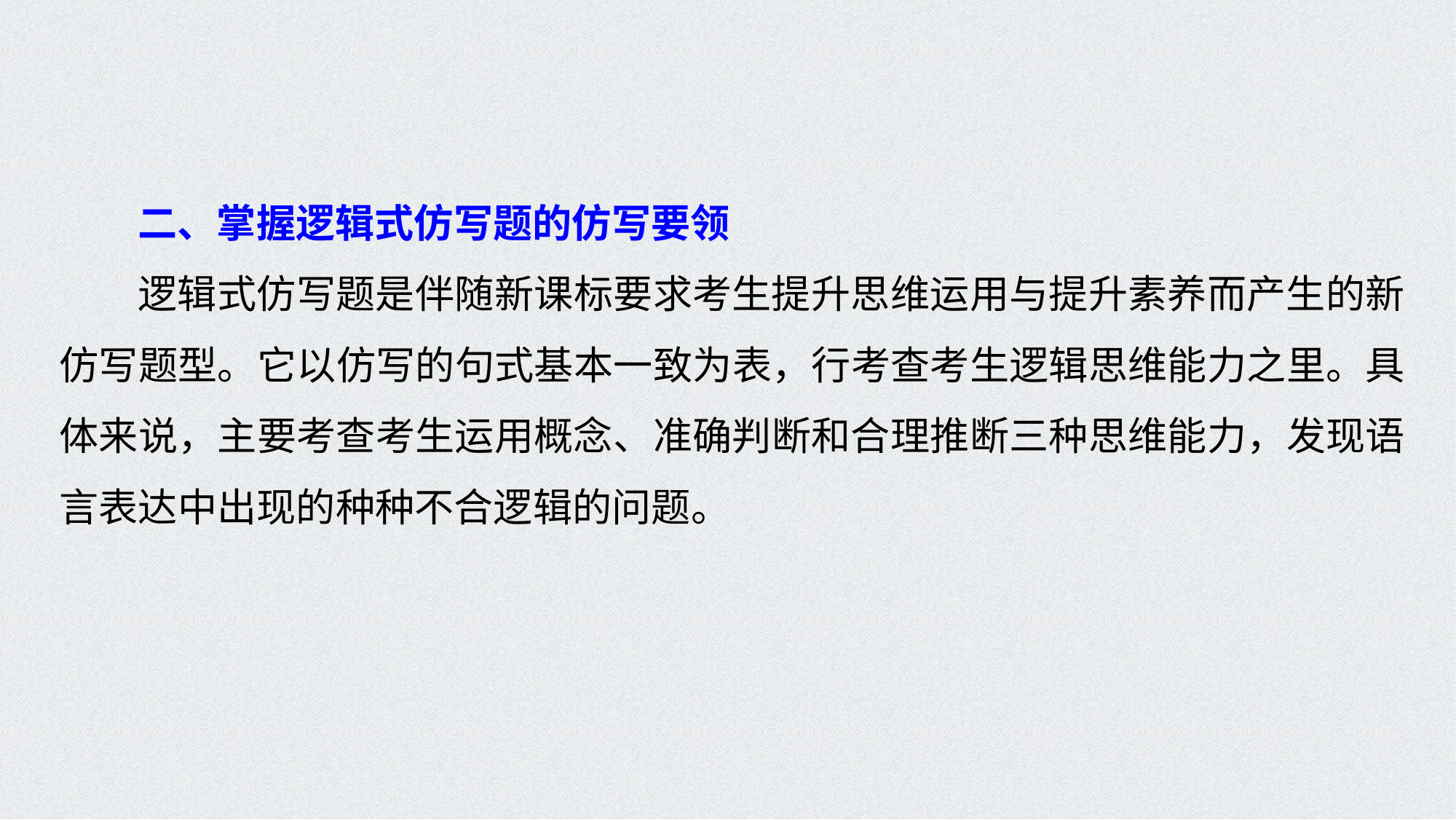

二、掌握逻辑式仿写题的仿写要领
逻辑式仿写题是伴随新课标要求考生提升思维运用与提升素养而产生的新仿写题型。它以仿写的句式基本一致为表，行考查考生逻辑思维能力之里。具体来说，主要考查考生运用概念、准确判断和合理推断三种思维能力，发现语言表达中出现的种种不合逻辑的问题。